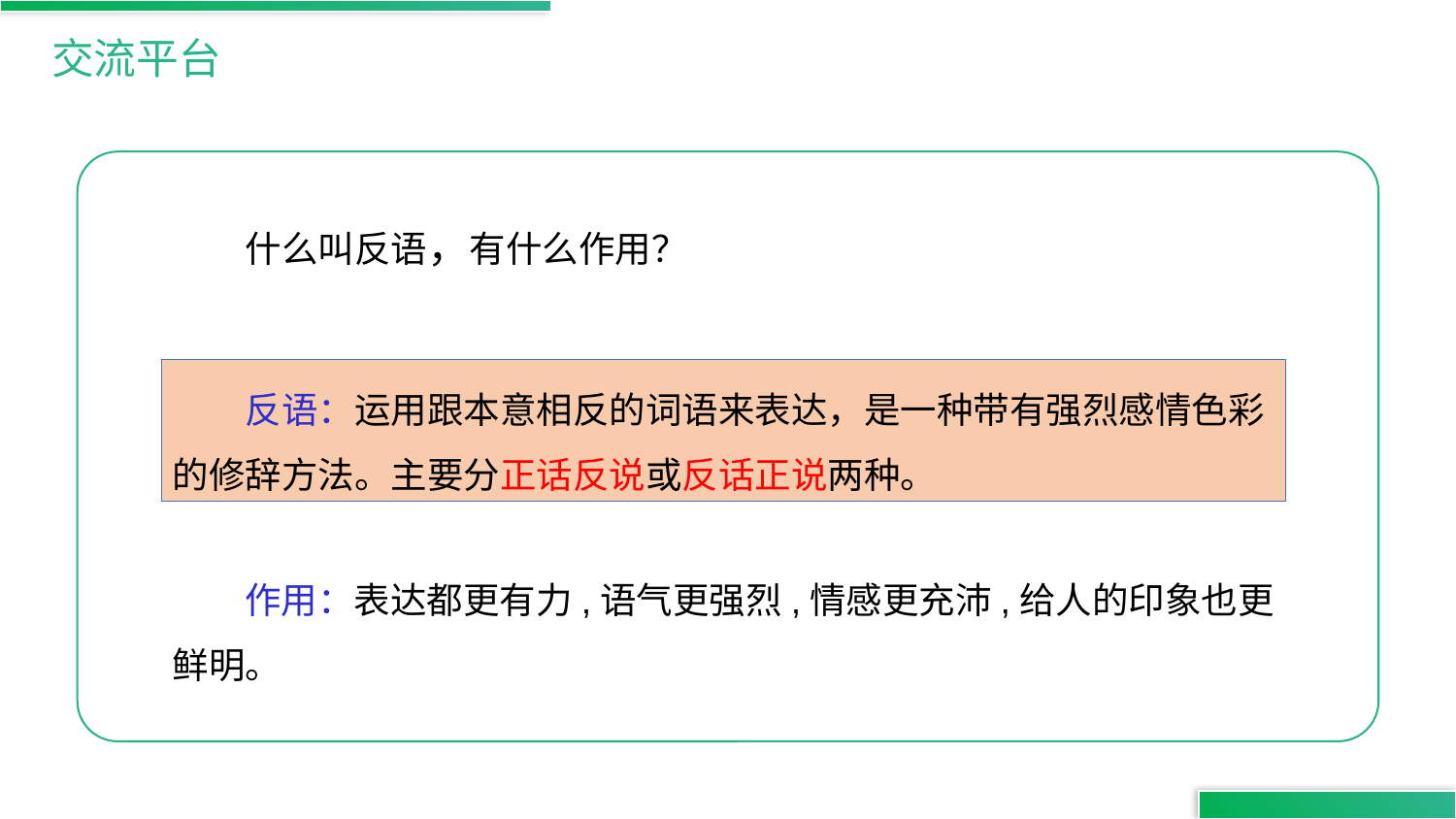

交流平台
什么叫反语，有什么作用？
反语：运用跟本意相反的词语来表达，是一种带有强烈感情色彩的修辞方法。主要分正话反说或反话正说两种。
作用：表达都更有力,语气更强烈,情感更充沛,给人的印象也更鲜明。